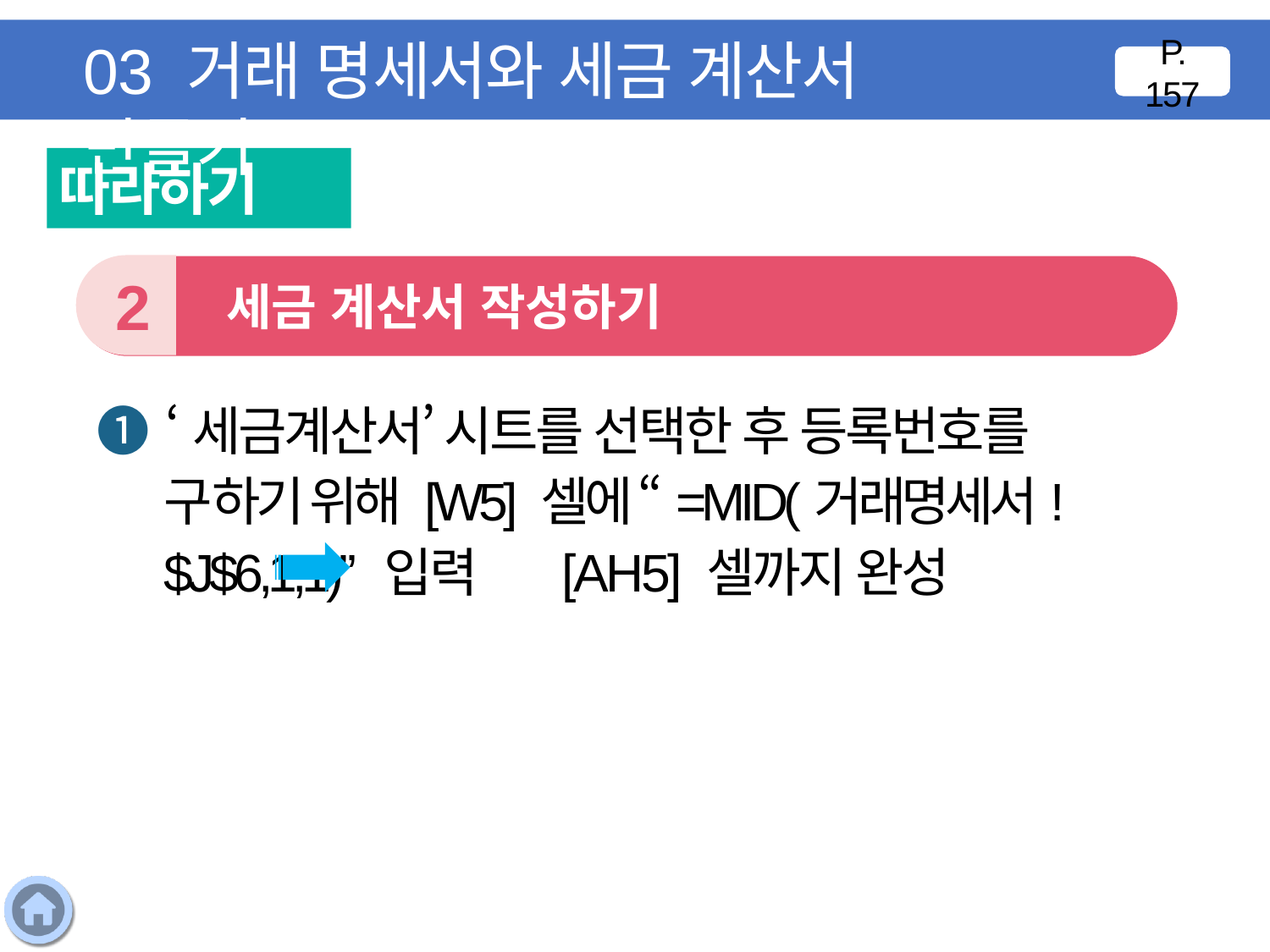

03 거래 명세서와 세금 계산서 만들기
P. 157
따라하기
2
        세금 계산서 작성하기
❶ ‘세금계산서’ 시트를 선택한 후 등록번호를 구하기 위해 [W5] 셀에 “=MID(거래명세서!$J$6,1,1)” 입력      [AH5] 셀까지 완성